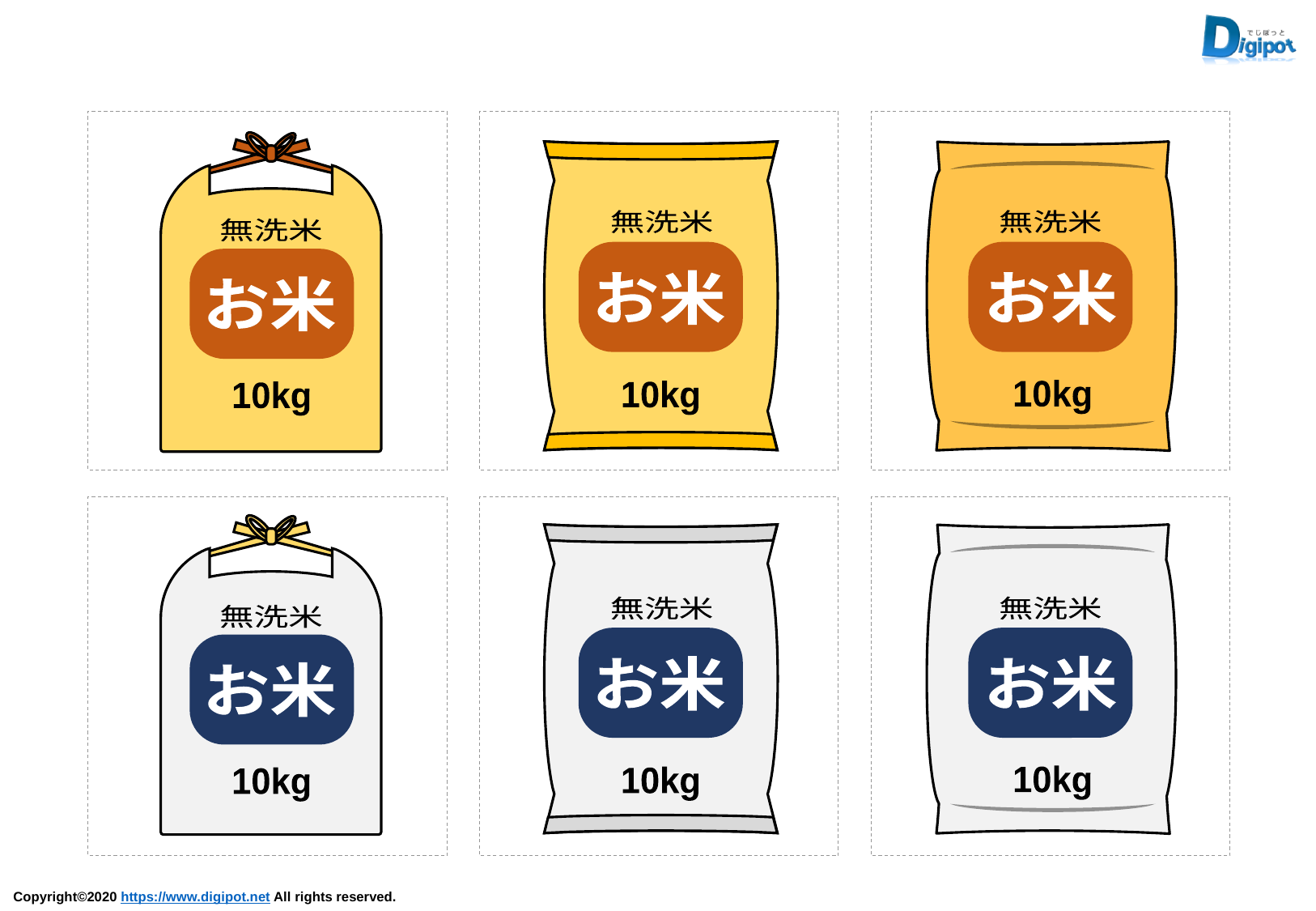

無洗米

お米
10kg

無洗米

お米
10kg

無洗米

お米
10kg

無洗米

お米
10kg

無洗米

お米
10kg

無洗米

お米
10kg